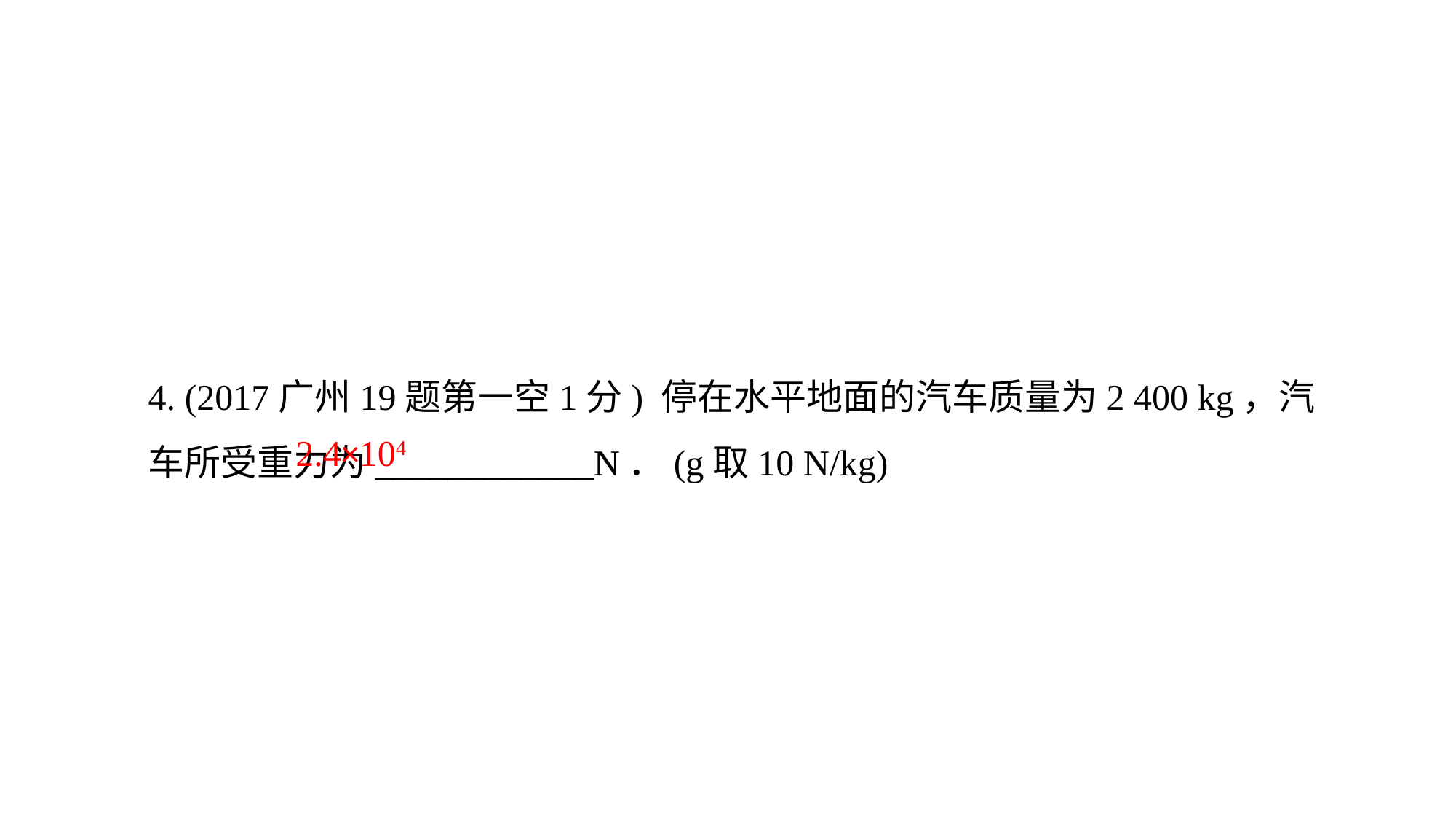

4. (2017广州19题第一空1分) 停在水平地面的汽车质量为2 400 kg，汽车所受重力为____________N．(g取10 N/kg)
2.4×104